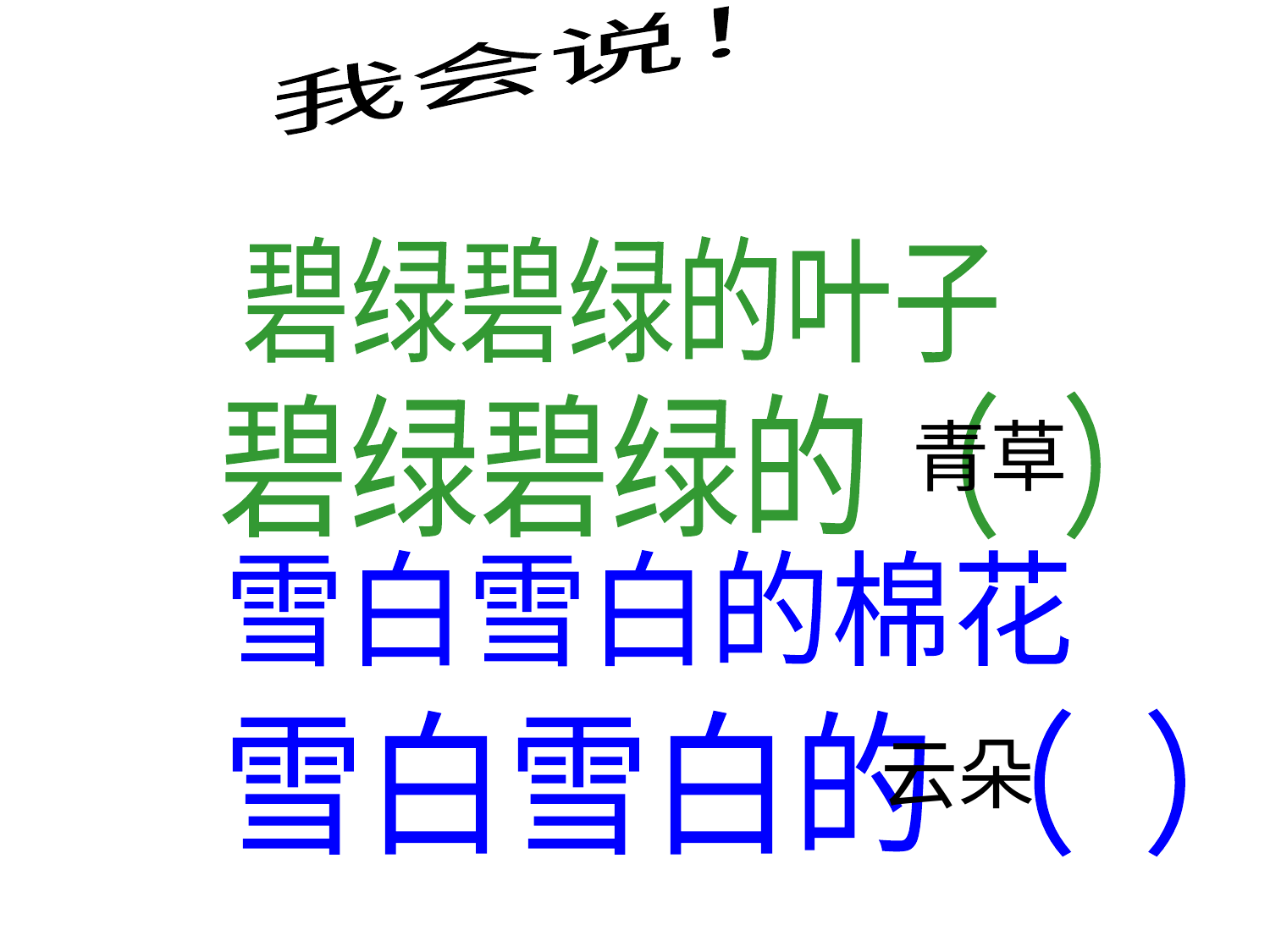

我会说！
碧绿碧绿的叶子
碧绿碧绿的（  ）
青草
雪白雪白的棉花
雪白雪白的（  ）
云朵